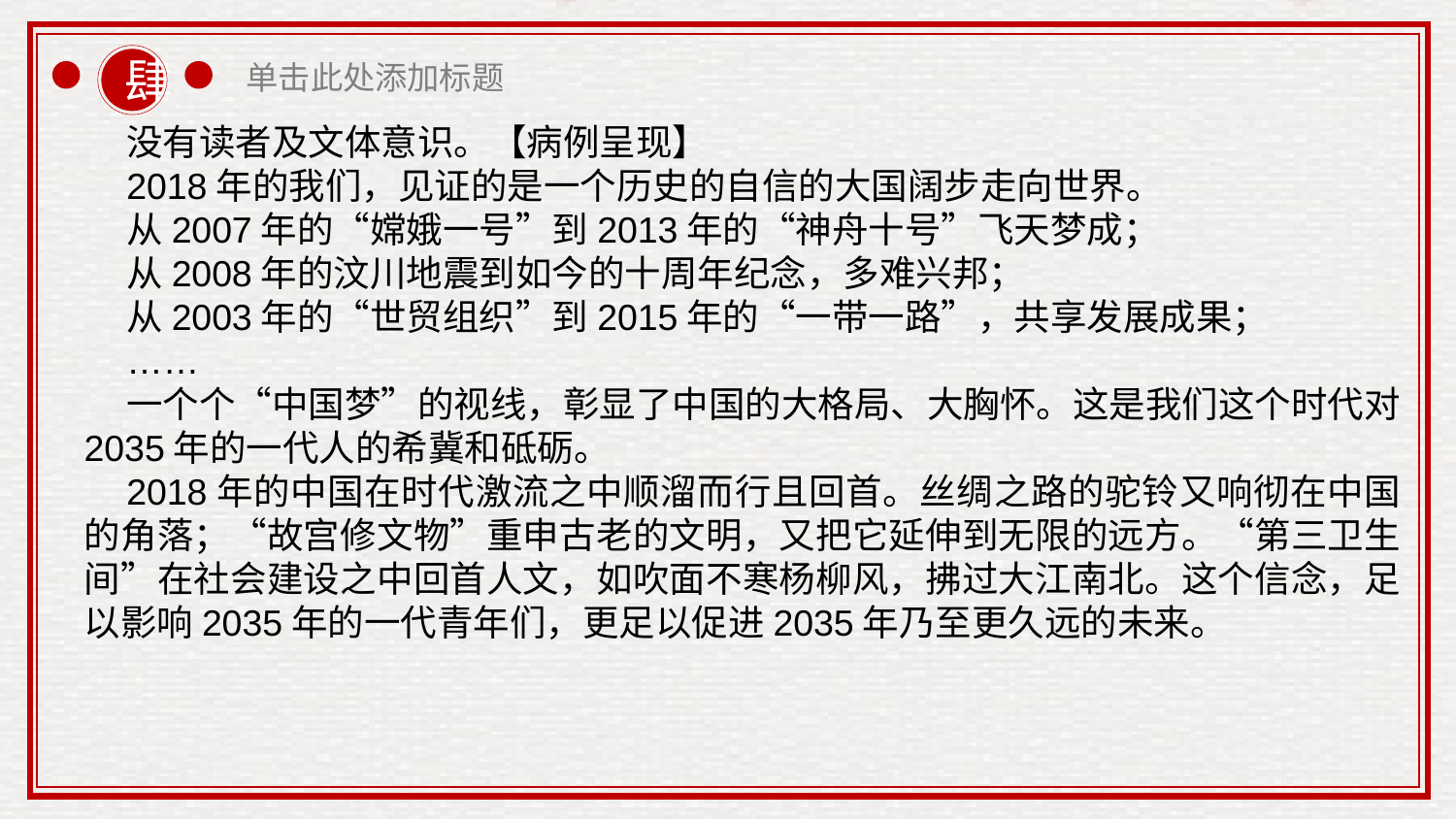

没有读者及文体意识。【病例呈现】
2018年的我们，见证的是一个历史的自信的大国阔步走向世界。
从2007年的“嫦娥一号”到2013年的“神舟十号”飞天梦成；
从2008年的汶川地震到如今的十周年纪念，多难兴邦；
从2003年的“世贸组织”到2015年的“一带一路”，共享发展成果；
……
一个个“中国梦”的视线，彰显了中国的大格局、大胸怀。这是我们这个时代对2035年的一代人的希冀和砥砺。
2018年的中国在时代激流之中顺溜而行且回首。丝绸之路的驼铃又响彻在中国的角落；“故宫修文物”重申古老的文明，又把它延伸到无限的远方。“第三卫生间”在社会建设之中回首人文，如吹面不寒杨柳风，拂过大江南北。这个信念，足以影响2035年的一代青年们，更足以促进2035年乃至更久远的未来。